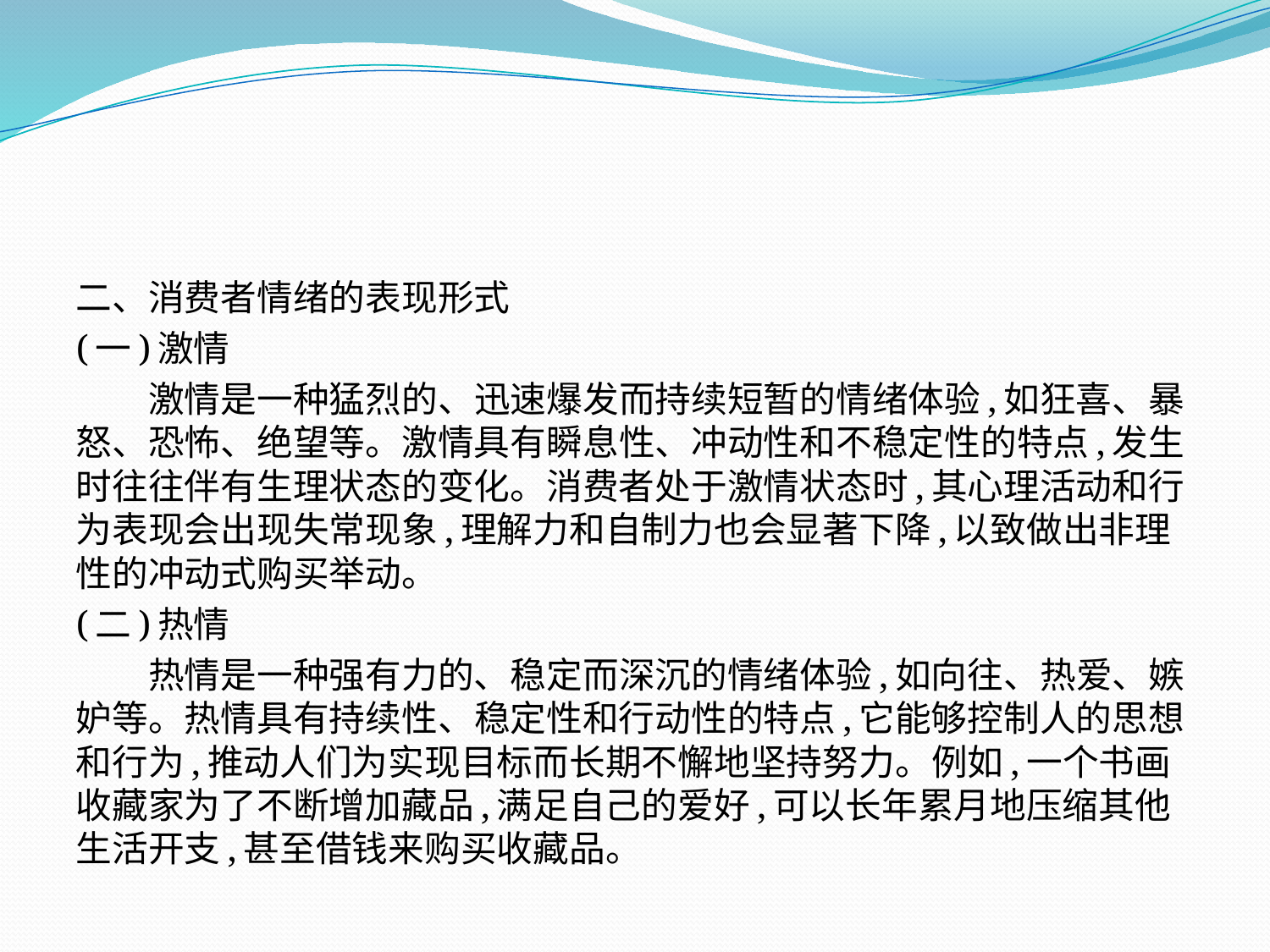

二、消费者情绪的表现形式
(一)激情
　　激情是一种猛烈的、迅速爆发而持续短暂的情绪体验,如狂喜、暴怒、恐怖、绝望等。激情具有瞬息性、冲动性和不稳定性的特点,发生时往往伴有生理状态的变化。消费者处于激情状态时,其心理活动和行为表现会出现失常现象,理解力和自制力也会显著下降,以致做出非理性的冲动式购买举动。
(二)热情
　　热情是一种强有力的、稳定而深沉的情绪体验,如向往、热爱、嫉妒等。热情具有持续性、稳定性和行动性的特点,它能够控制人的思想和行为,推动人们为实现目标而长期不懈地坚持努力。例如,一个书画收藏家为了不断增加藏品,满足自己的爱好,可以长年累月地压缩其他生活开支,甚至借钱来购买收藏品。